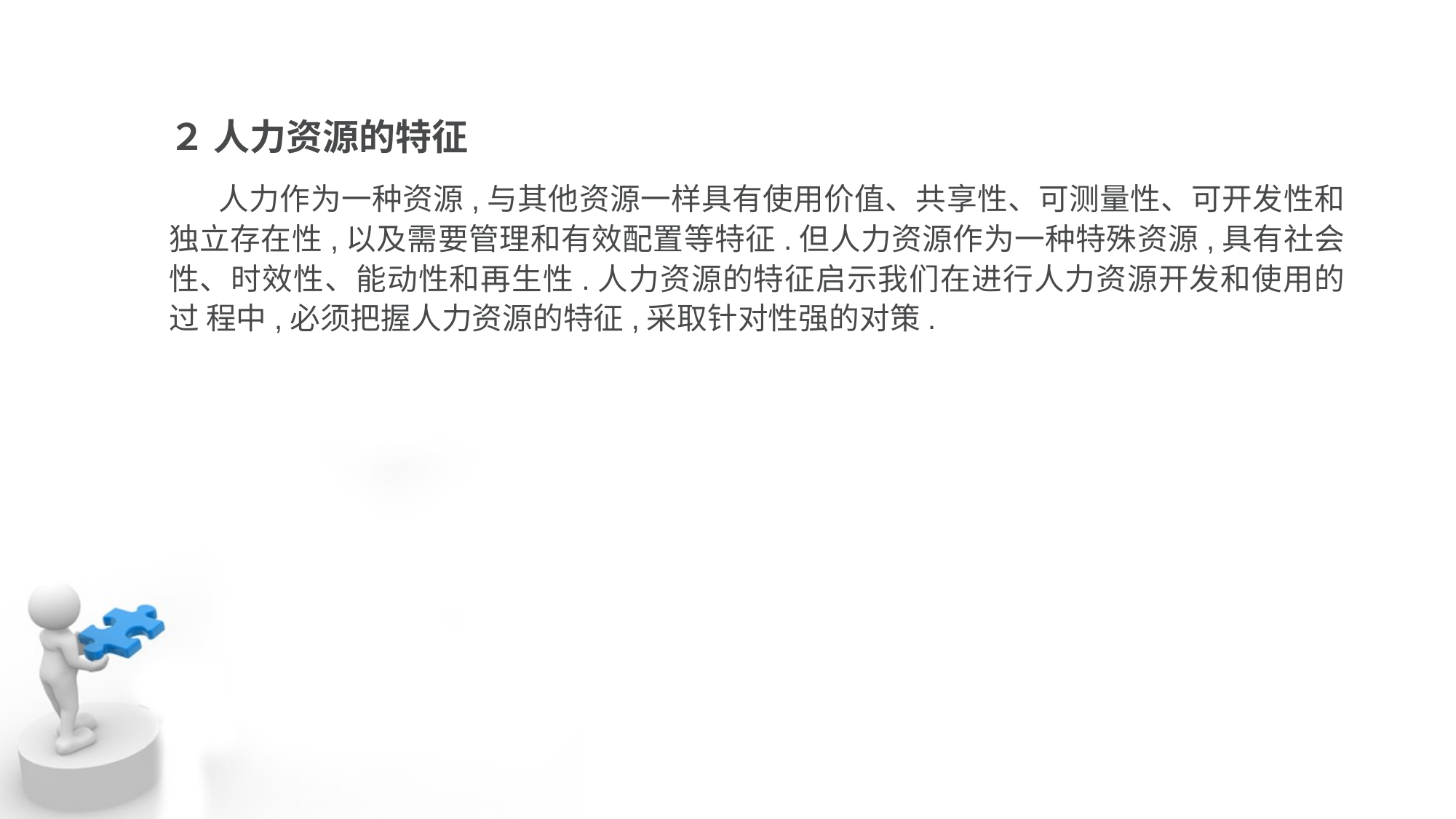

２ 人力资源的特征
      人力作为一种资源,与其他资源一样具有使用价值、共享性、可测量性、可开发性和 独立存在性,以及需要管理和有效配置等特征.但人力资源作为一种特殊资源,具有社会 性、时效性、能动性和再生性.人力资源的特征启示我们在进行人力资源开发和使用的过 程中,必须把握人力资源的特征,采取针对性强的对策.